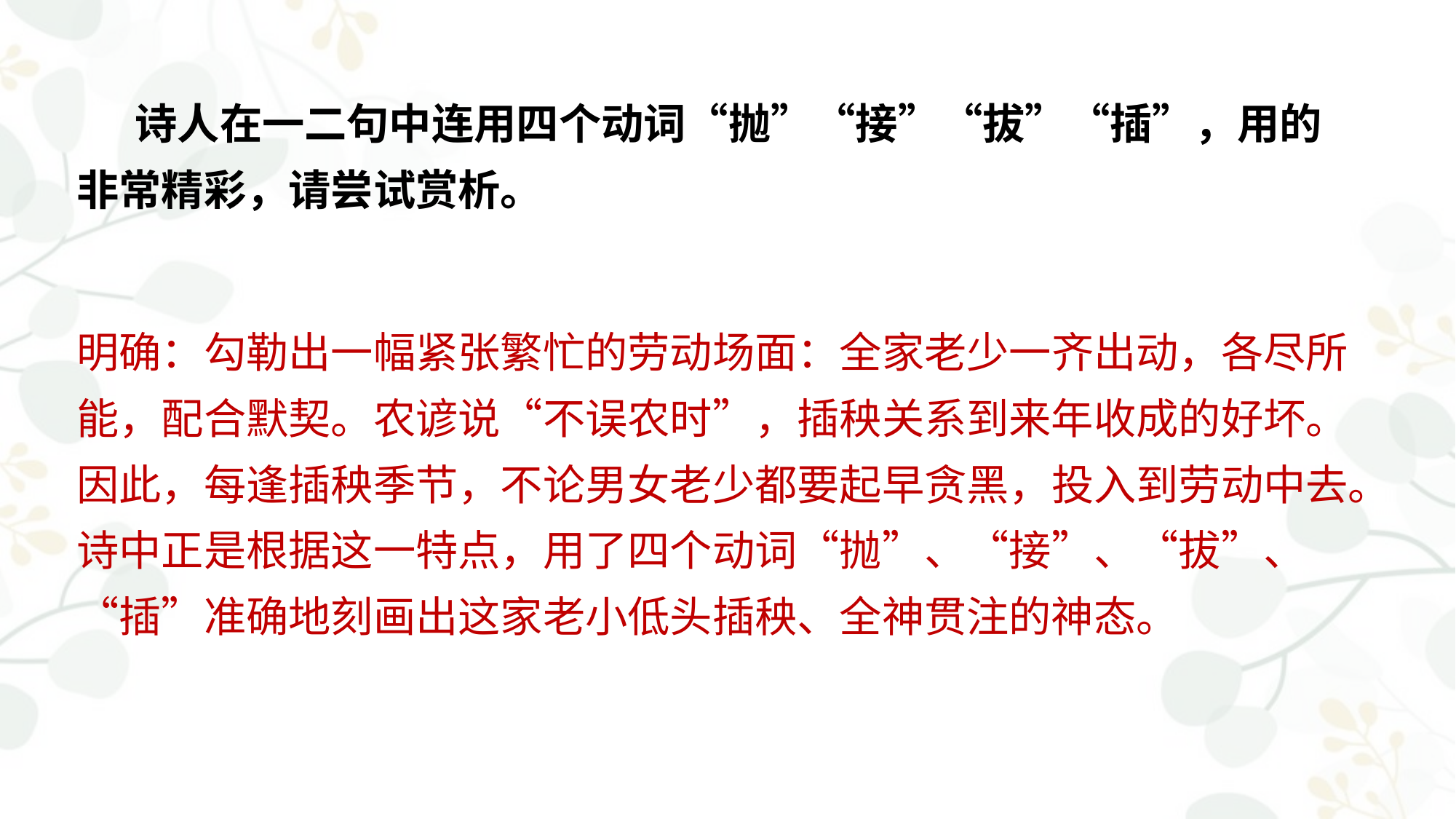

诗人在一二句中连用四个动词“抛”“接”“拔”“插”，用的非常精彩，请尝试赏析。

明确：勾勒出一幅紧张繁忙的劳动场面：全家老少一齐出动，各尽所能，配合默契。农谚说“不误农时”，插秧关系到来年收成的好坏。因此，每逢插秧季节，不论男女老少都要起早贪黑，投入到劳动中去。诗中正是根据这一特点，用了四个动词“抛”、“接”、“拔”、“插”准确地刻画出这家老小低头插秧、全神贯注的神态。